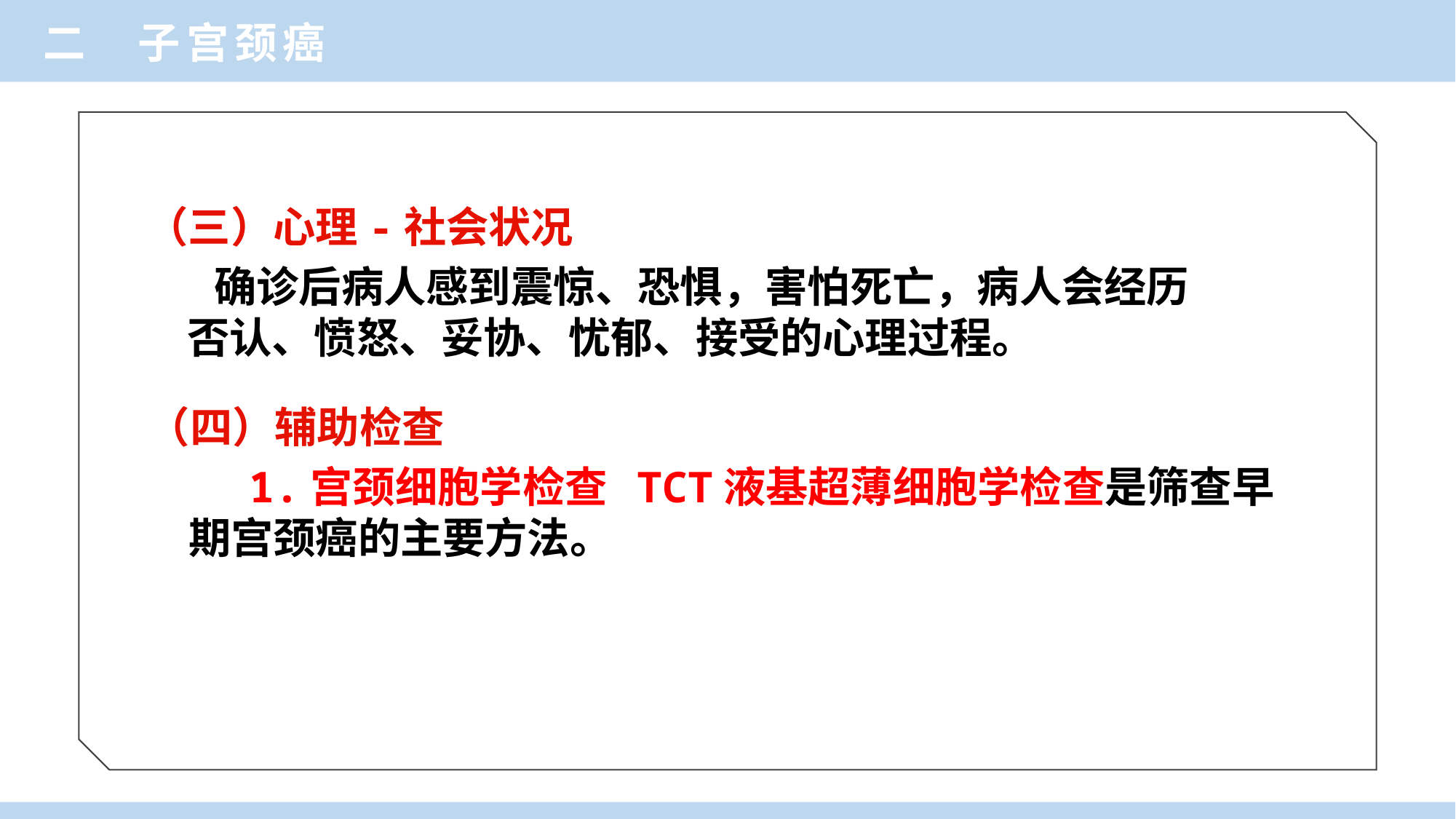

二   子宫颈癌

（三）心理-社会状况
      确诊后病人感到震惊、恐惧，害怕死亡，病人会经历否认、愤怒、妥协、忧郁、接受的心理过程。
（四）辅助检查
    1.宫颈细胞学检查  TCT液基超薄细胞学检查是筛查早期宫颈癌的主要方法。